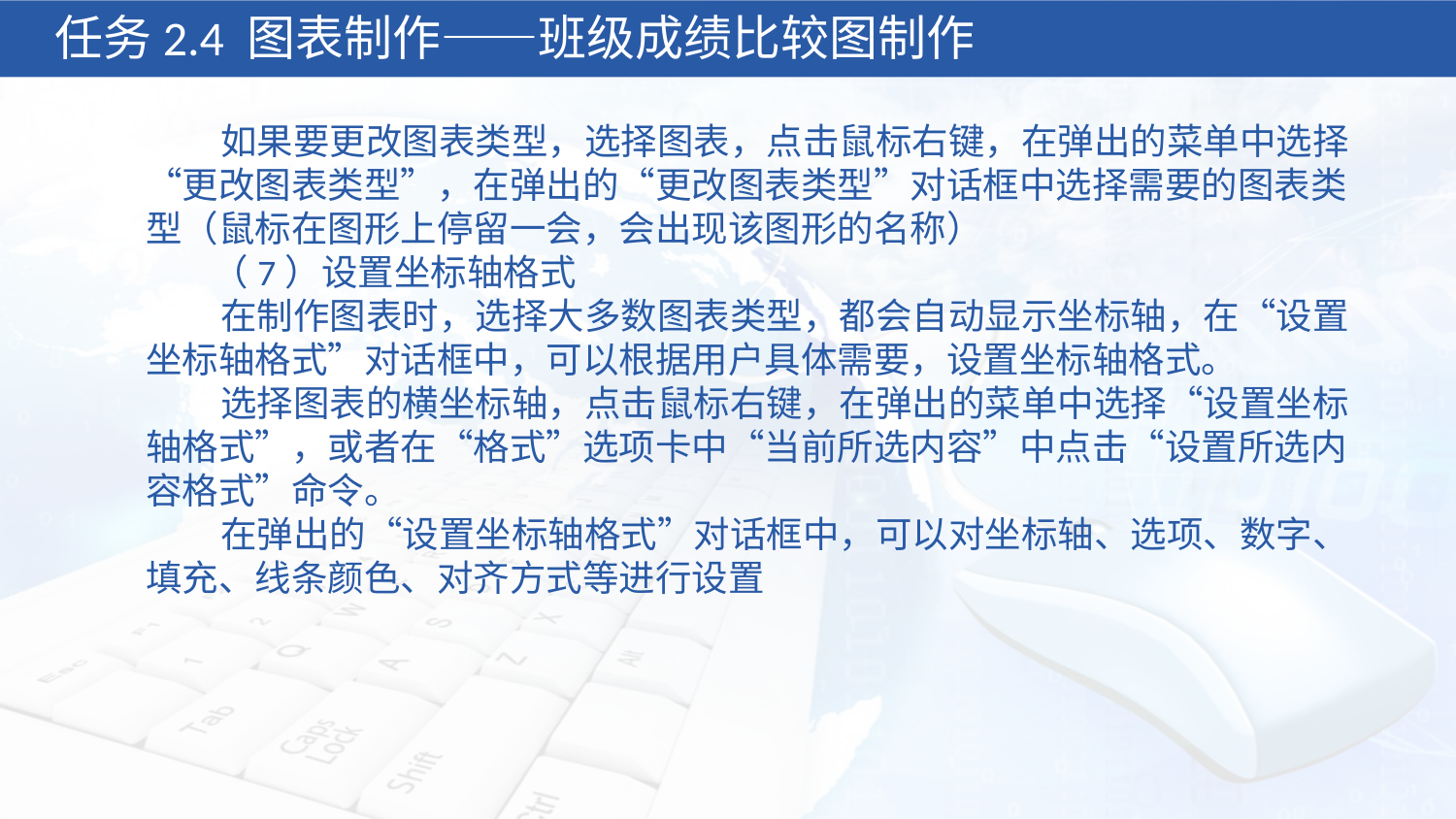

任务2.4 图表制作——班级成绩比较图制作
        如果要更改图表类型，选择图表，点击鼠标右键，在弹出的菜单中选择“更改图表类型”，在弹出的“更改图表类型”对话框中选择需要的图表类型（鼠标在图形上停留一会，会出现该图形的名称）
       （7）设置坐标轴格式
        在制作图表时，选择大多数图表类型，都会自动显示坐标轴，在“设置坐标轴格式”对话框中，可以根据用户具体需要，设置坐标轴格式。
        选择图表的横坐标轴，点击鼠标右键，在弹出的菜单中选择“设置坐标轴格式”，或者在“格式”选项卡中“当前所选内容”中点击“设置所选内容格式”命令。
        在弹出的“设置坐标轴格式”对话框中，可以对坐标轴、选项、数字、填充、线条颜色、对齐方式等进行设置